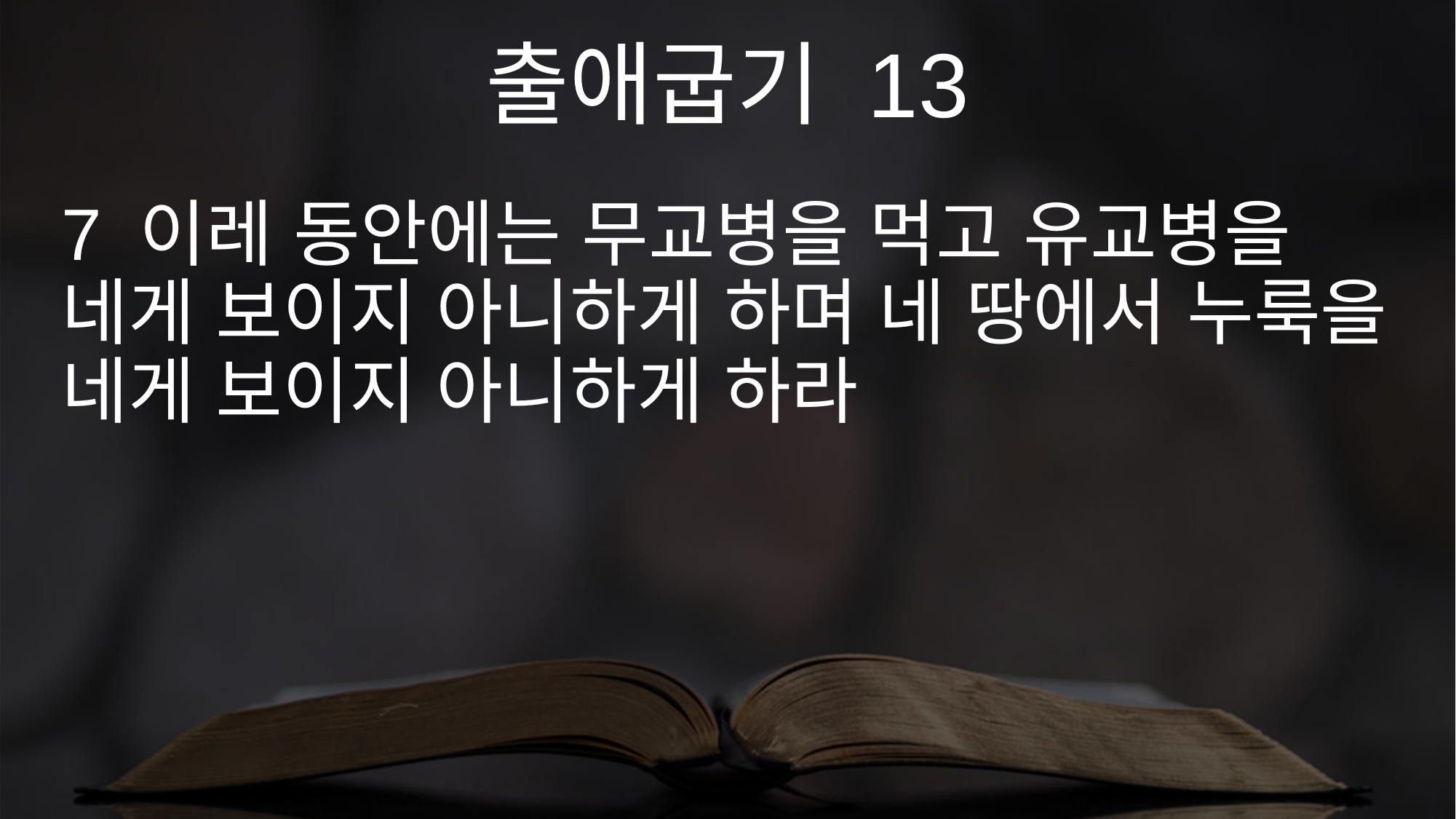

출애굽기 13
7 이레 동안에는 무교병을 먹고 유교병을 네게 보이지 아니하게 하며 네 땅에서 누룩을 네게 보이지 아니하게 하라